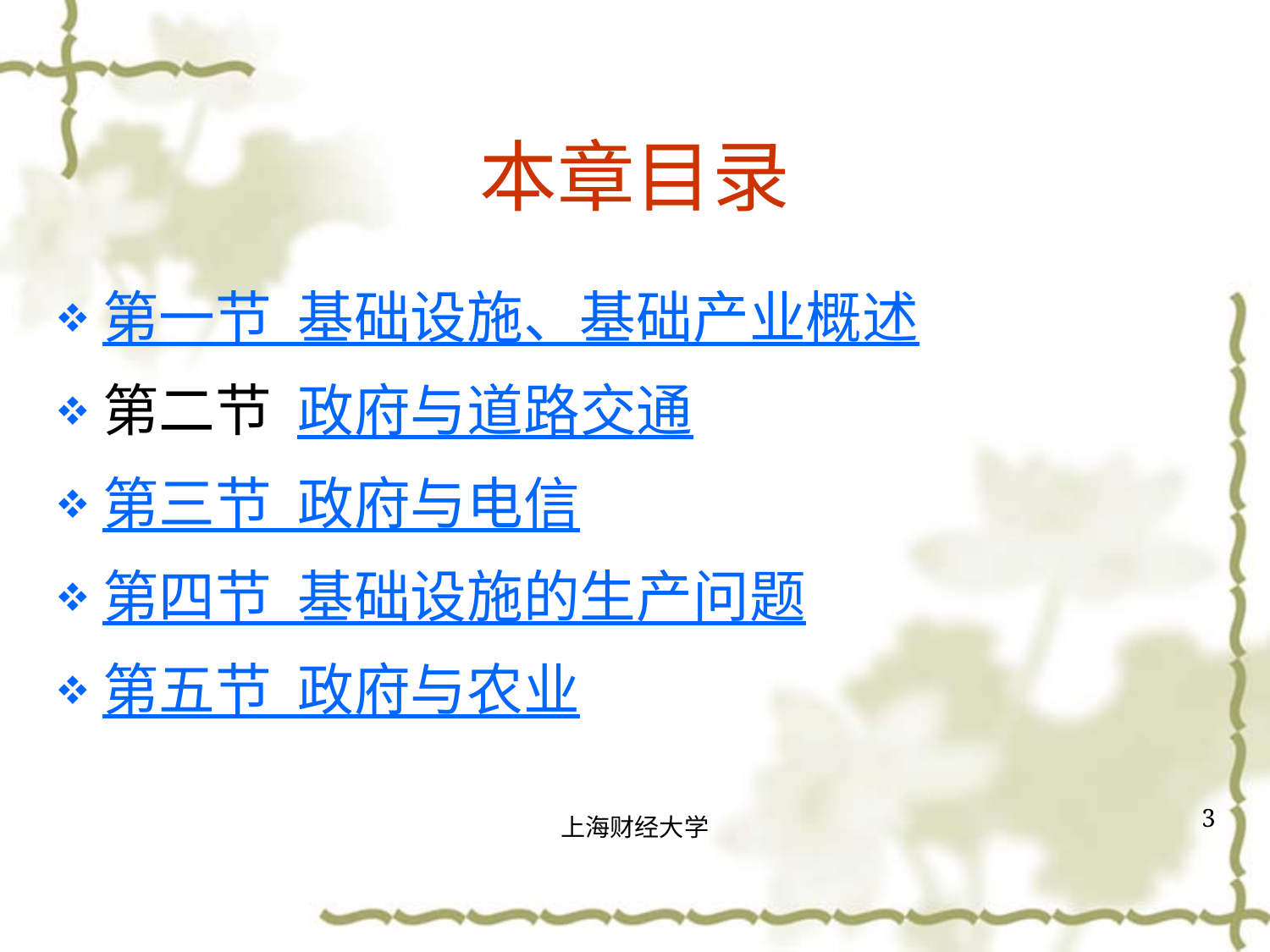

# 本章目录
第一节  基础设施、基础产业概述
第二节  政府与道路交通
第三节  政府与电信
第四节  基础设施的生产问题
第五节  政府与农业

3
上海财经大学